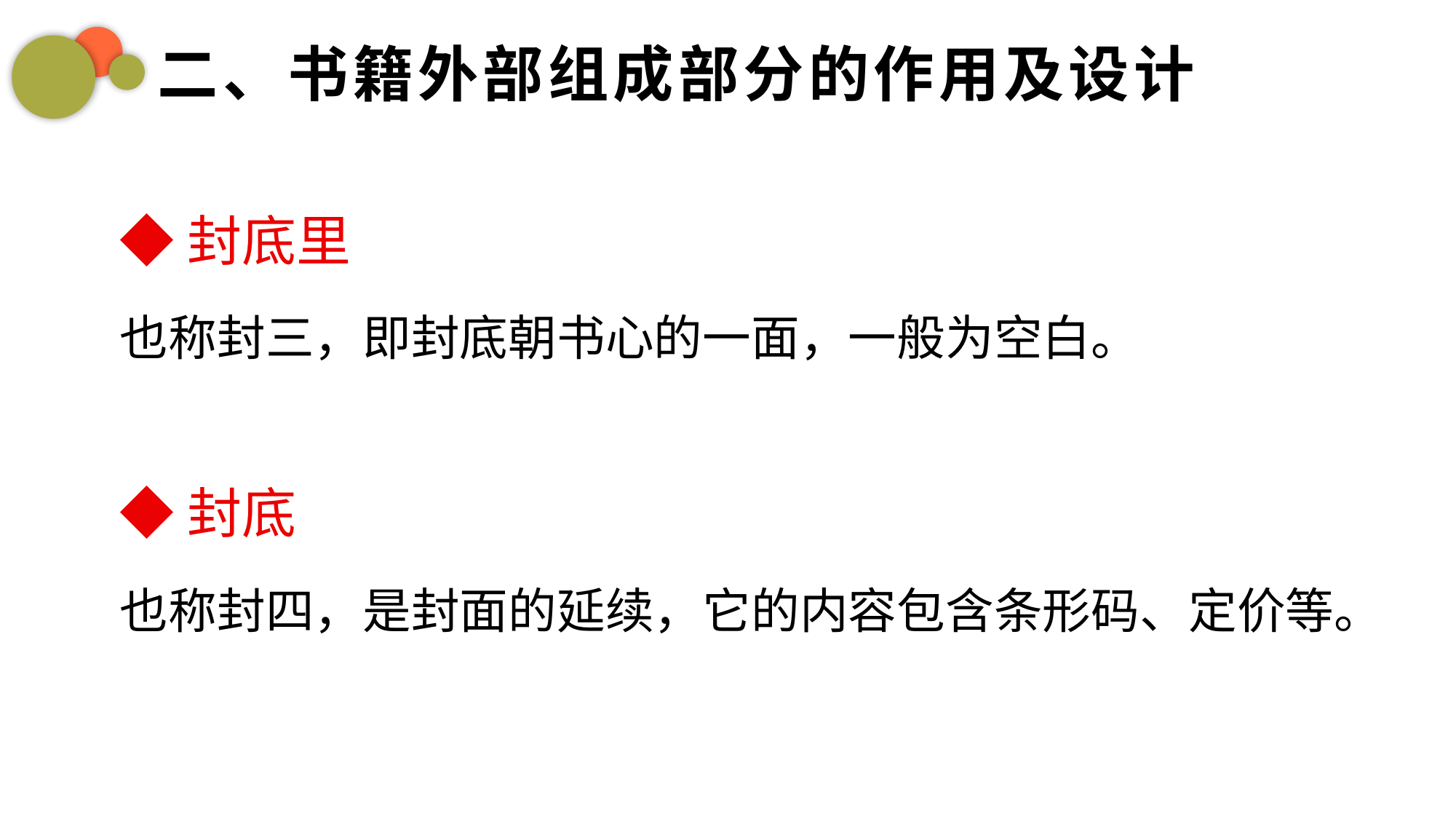

二、书籍外部组成部分的作用及设计
◆封底里
也称封三，即封底朝书心的一面，一般为空白。
◆封底
也称封四，是封面的延续，它的内容包含条形码、定价等。